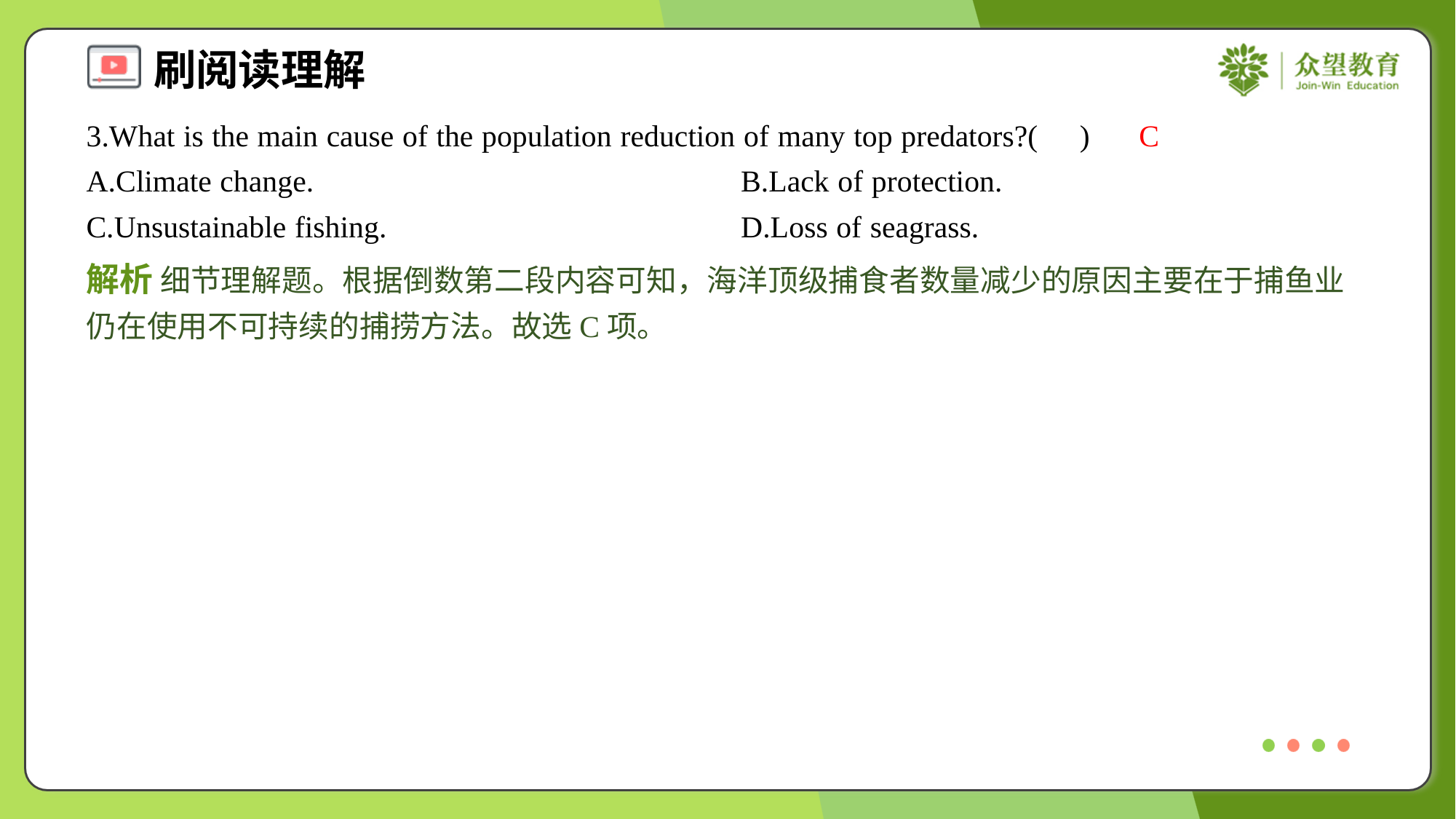

3.What is the main cause of the population reduction of many top predators?(     )
C
A.Climate change.	B.Lack of protection.
C.Unsustainable fishing.	D.Loss of seagrass.
解析 细节理解题。根据倒数第二段内容可知，海洋顶级捕食者数量减少的原因主要在于捕鱼业仍在使用不可持续的捕捞方法。故选C项。